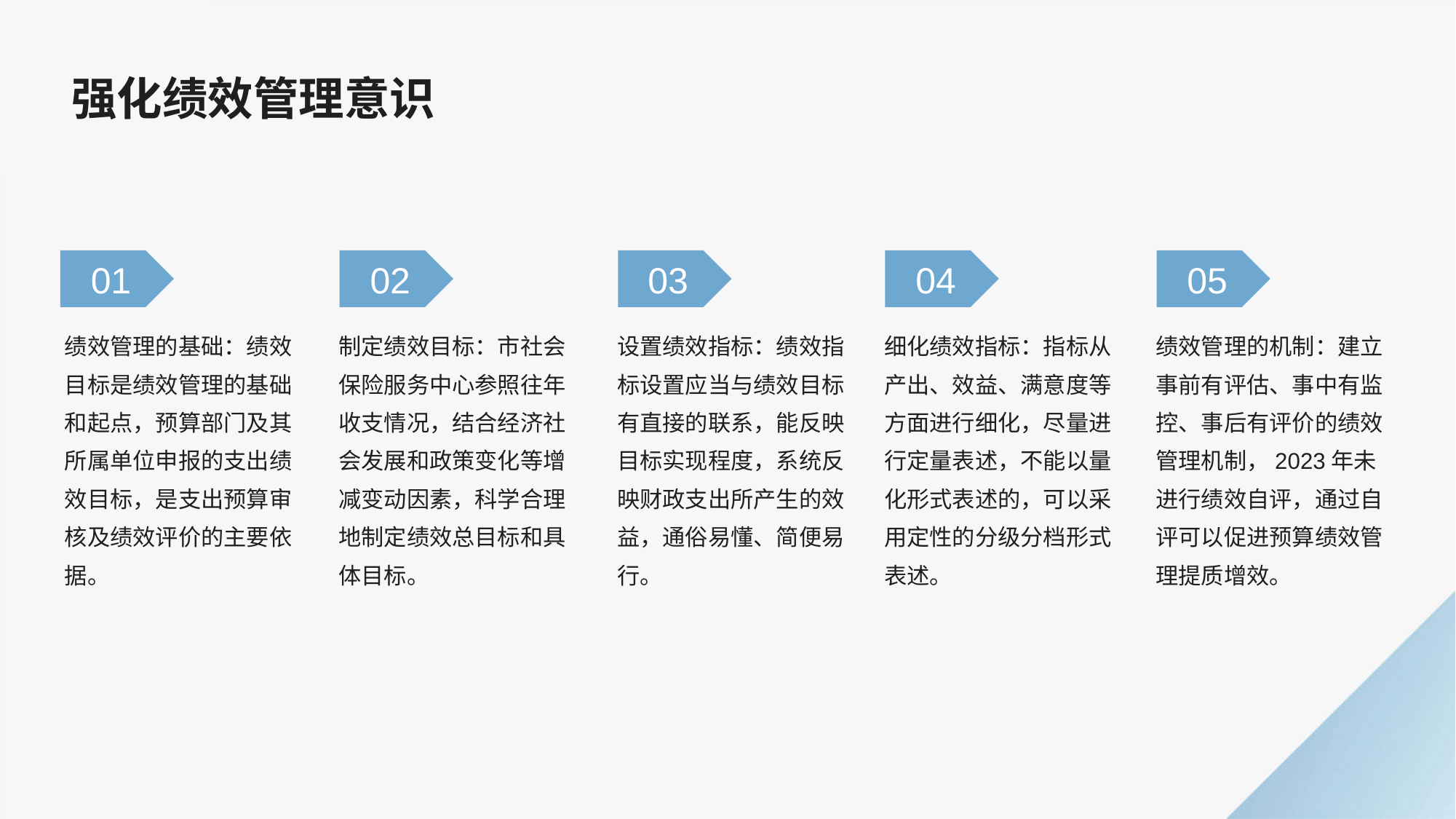

强化绩效管理意识

01

02
03

04

05
绩效管理的基础：绩效目标是绩效管理的基础和起点，预算部门及其所属单位申报的支出绩效目标，是支出预算审核及绩效评价的主要依据。
制定绩效目标：市社会保险服务中心参照往年收支情况，结合经济社会发展和政策变化等增减变动因素，科学合理地制定绩效总目标和具体目标。
设置绩效指标：绩效指标设置应当与绩效目标有直接的联系，能反映目标实现程度，系统反映财政支出所产生的效益，通俗易懂、简便易行。
细化绩效指标：指标从产出、效益、满意度等方面进行细化，尽量进行定量表述，不能以量化形式表述的，可以采用定性的分级分档形式表述。
绩效管理的机制：建立事前有评估、事中有监控、事后有评价的绩效管理机制，2023年未进行绩效自评，通过自评可以促进预算绩效管理提质增效。